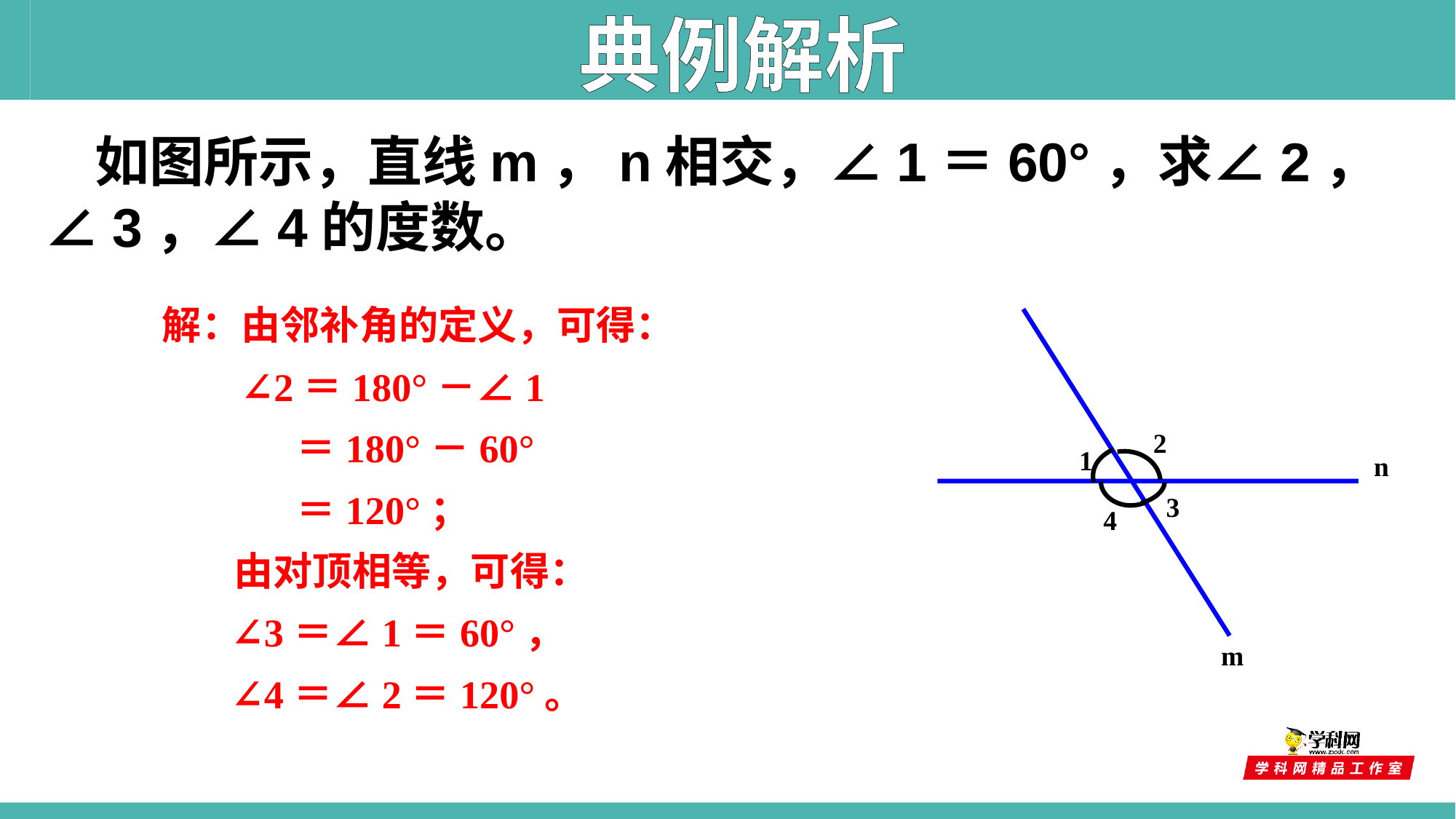

典例解析
   如图所示，直线m，n相交，∠1＝60°，求∠2，∠3，∠4的度数。
解：由邻补角的定义，可得：
        ∠2＝180°－∠1
              ＝180°－60°
              ＝120°；
       由对顶相等，可得：
       ∠3＝∠1＝60°，
       ∠4＝∠2＝120°。

2
1
n

3
4
m